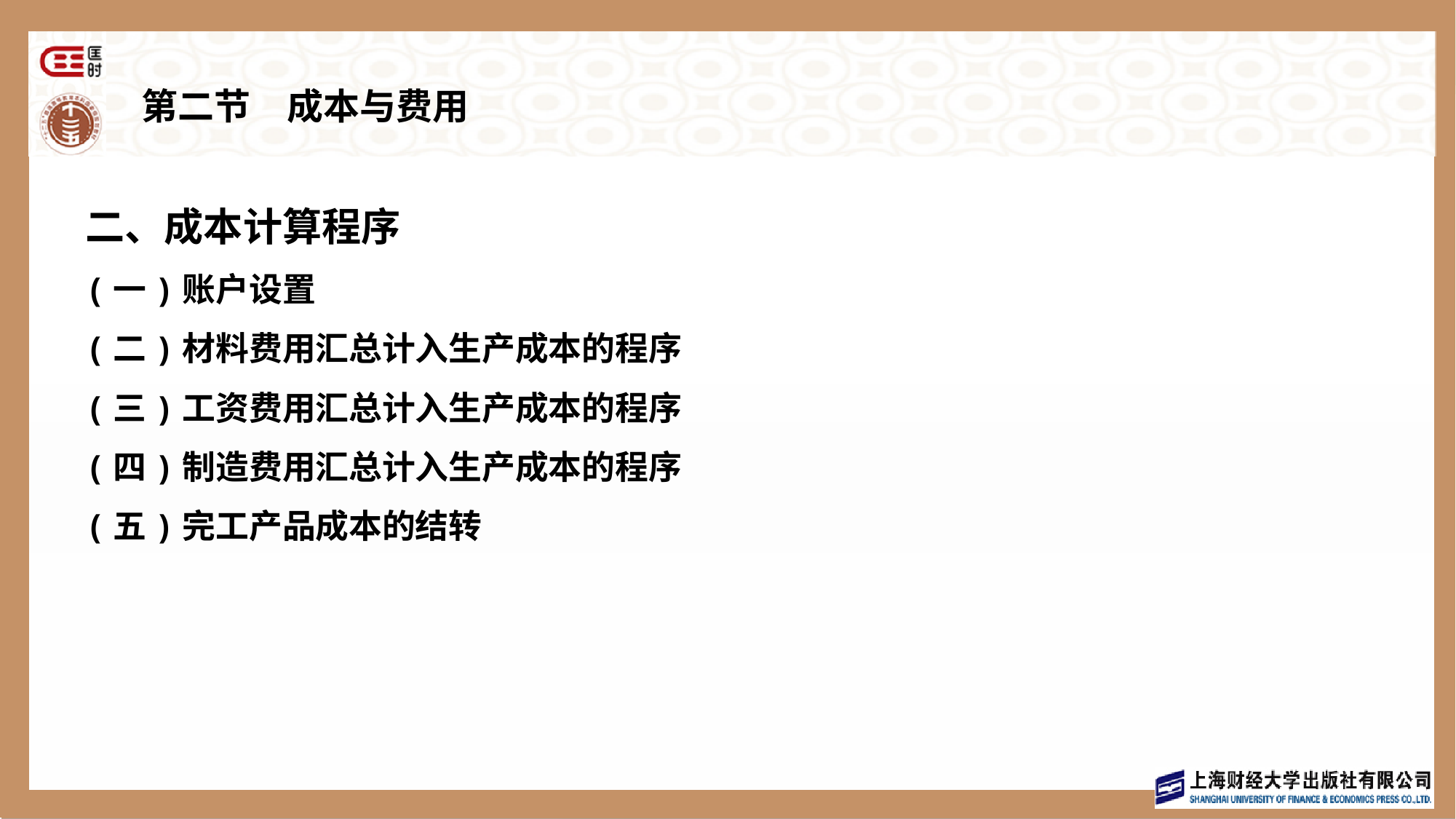

# 第二节　成本与费用
二、成本计算程序
(一)账户设置
(二)材料费用汇总计入生产成本的程序
(三)工资费用汇总计入生产成本的程序
(四)制造费用汇总计入生产成本的程序
(五)完工产品成本的结转